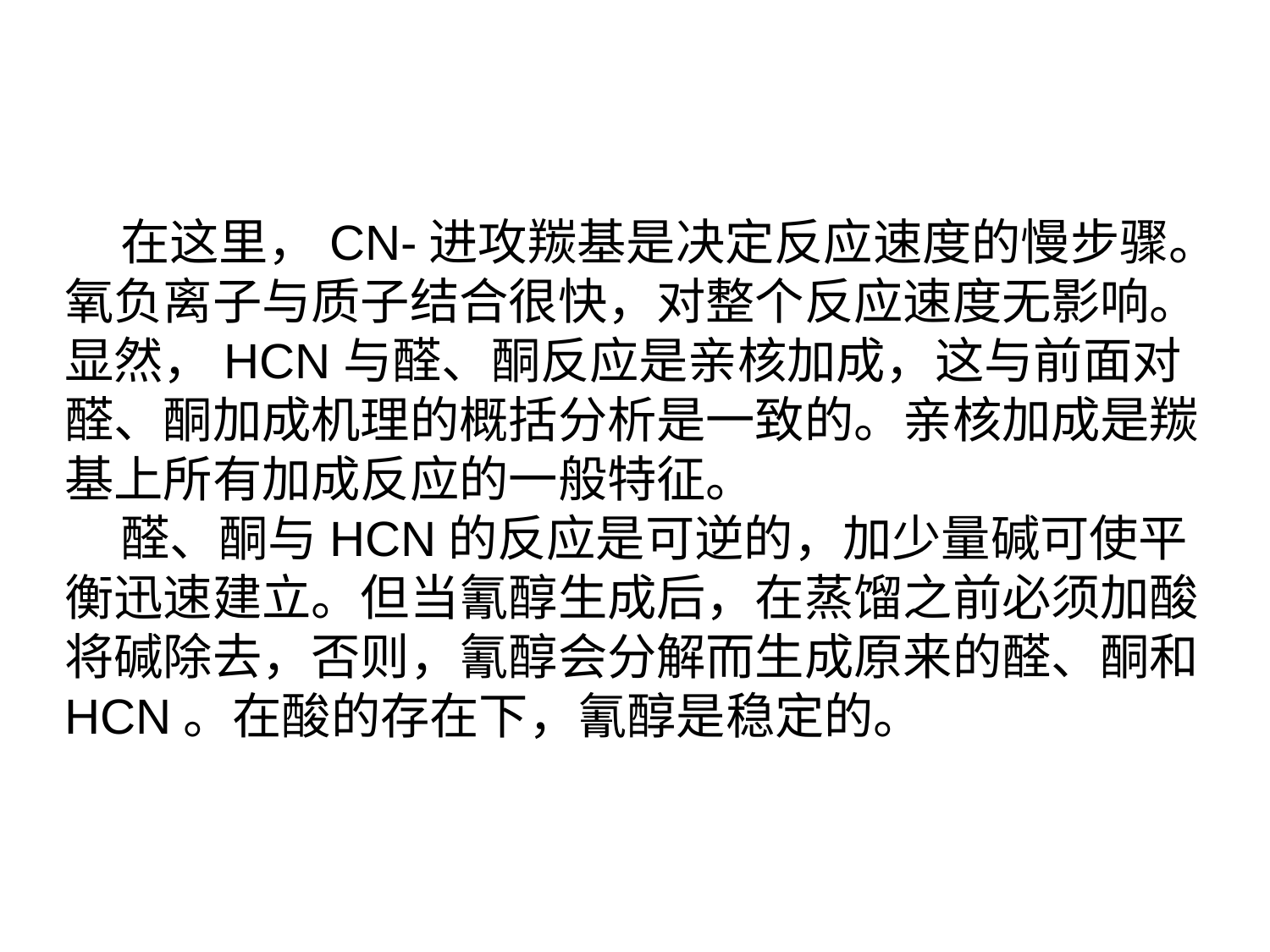

在这里，CN-进攻羰基是决定反应速度的慢步骤。氧负离子与质子结合很快，对整个反应速度无影响。显然，HCN与醛、酮反应是亲核加成，这与前面对醛、酮加成机理的概括分析是一致的。亲核加成是羰基上所有加成反应的一般特征。
    醛、酮与HCN的反应是可逆的，加少量碱可使平衡迅速建立。但当氰醇生成后，在蒸馏之前必须加酸将碱除去，否则，氰醇会分解而生成原来的醛、酮和HCN。在酸的存在下，氰醇是稳定的。